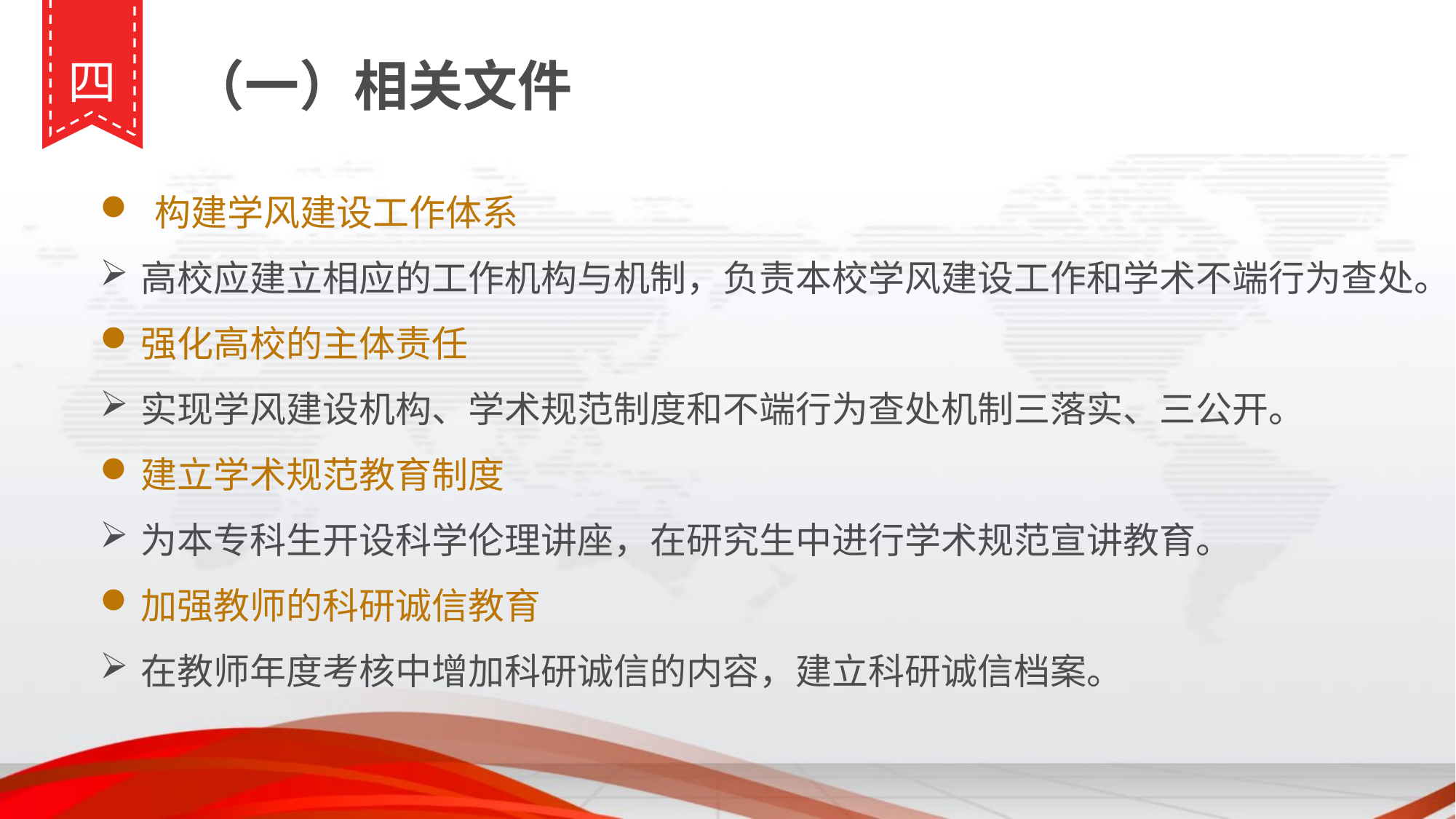

四
（一）相关文件
构建学风建设工作体系
高校应建立相应的工作机构与机制，负责本校学风建设工作和学术不端行为查处。
强化高校的主体责任
实现学风建设机构、学术规范制度和不端行为查处机制三落实、三公开。
建立学术规范教育制度
为本专科生开设科学伦理讲座，在研究生中进行学术规范宣讲教育。
加强教师的科研诚信教育
在教师年度考核中增加科研诚信的内容，建立科研诚信档案。